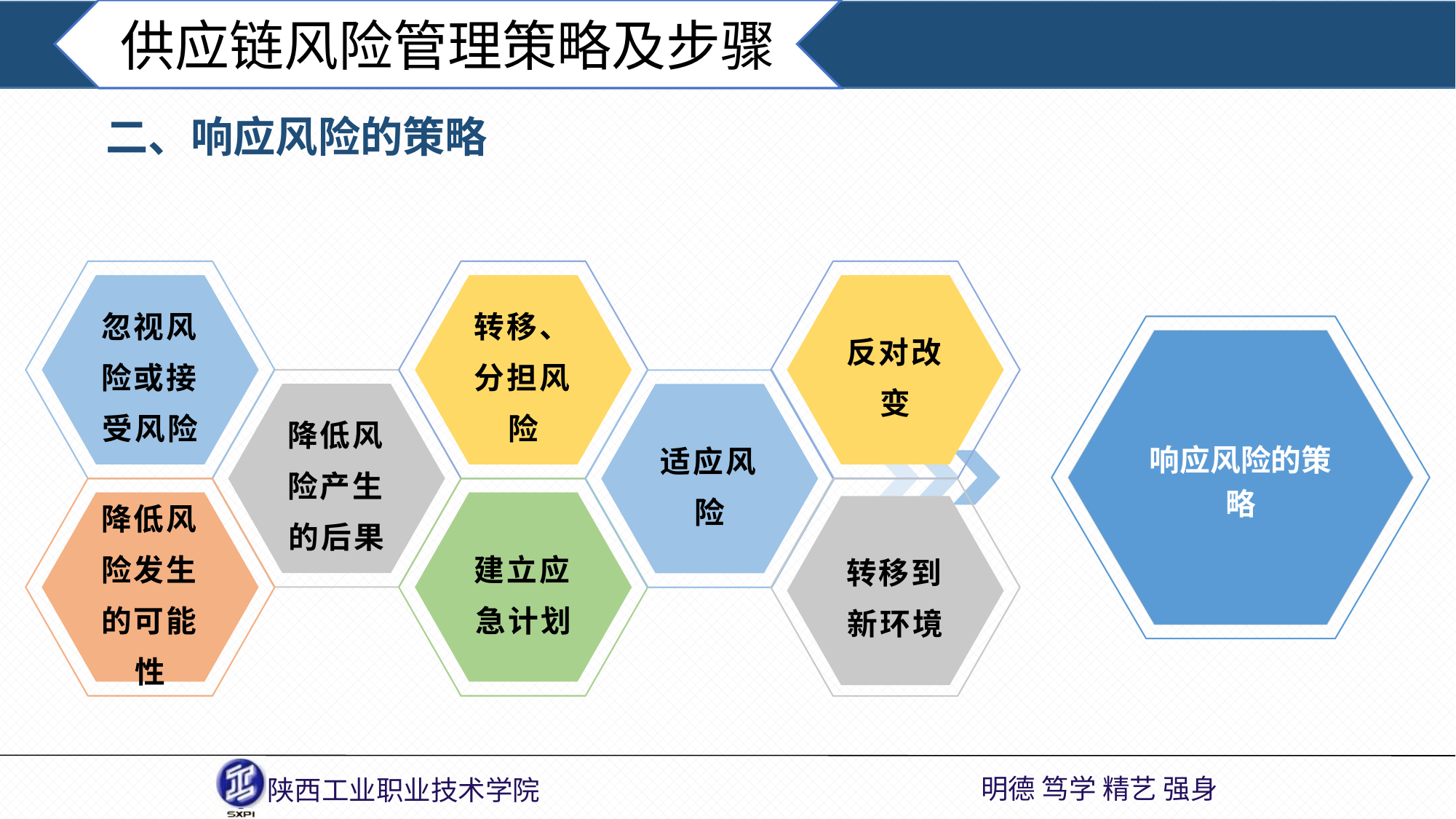

供应链风险管理策略及步骤
二、响应风险的策略

忽视风险或接受风险
转移、分担风险
反对改变

响应风险的策略

降低风险产生的后果
适应风险

降低风险发生的可能性
建立应急计划
转移到新环境